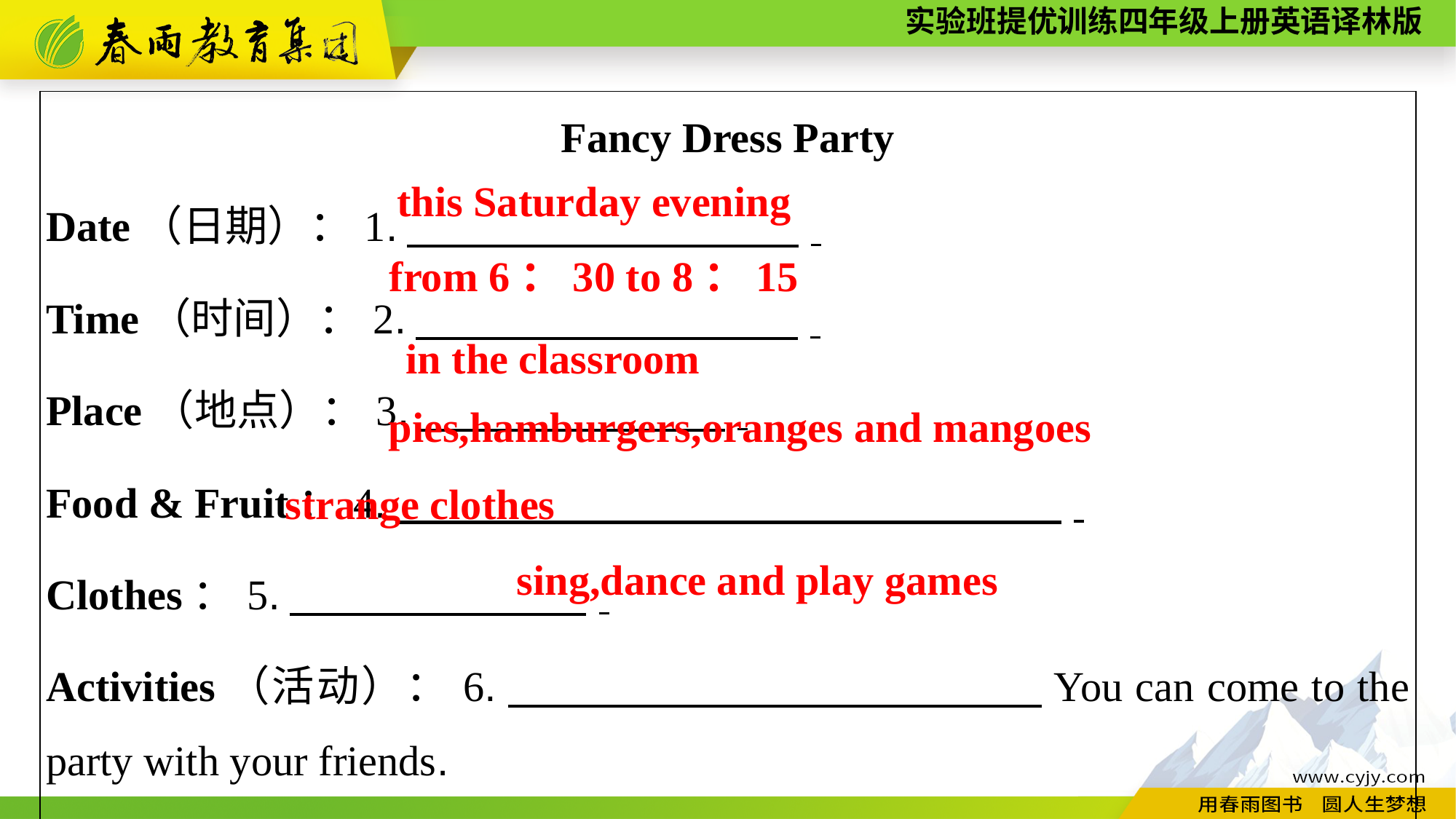

| Fancy Dress Party Date（日期）：1.　　　　 　　　. Time（时间）：2.　　　 　 　　　. Place（地点）：3.　　 　　　　　. Food & Fruit：4.　　　　　　　 . Clothes：5.　　　　　　　. Activities（活动）：6.　　　　　　 　 You can come to the party with your friends. Hope（希望） to see you in the strange clothes and masks. |
| --- |
this Saturday evening
from 6：30 to 8：15
in the classroom
pies,hamburgers,oranges and mangoes
strange clothes
sing,dance and play games